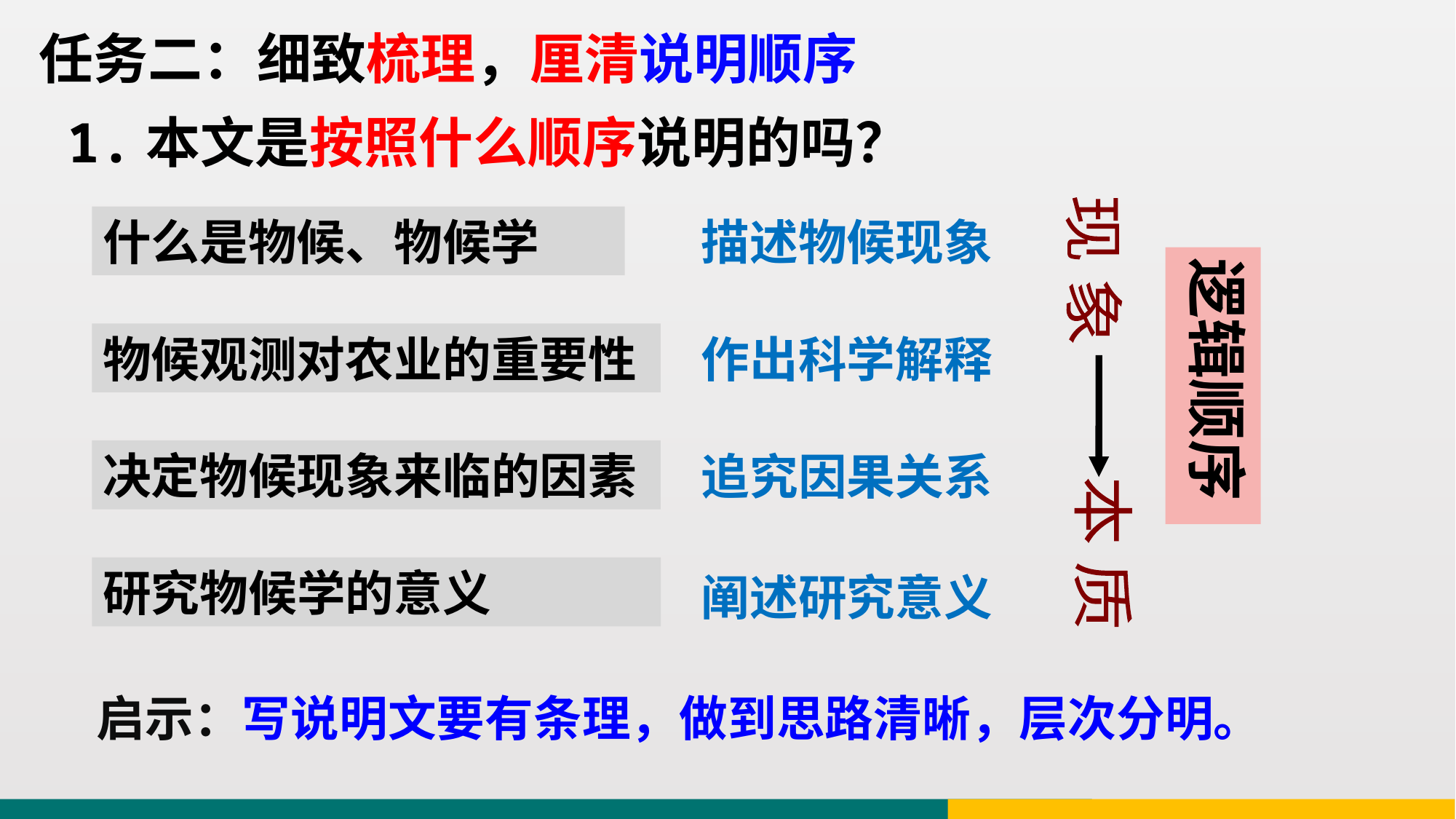

任务二：细致梳理，厘清说明顺序
1.本文是按照什么顺序说明的吗？
什么是物候、物候学
描述物候现象
现 象
逻辑顺序
作出科学解释
物候观测对农业的重要性

决定物候现象来临的因素
追究因果关系
本 质
研究物候学的意义
阐述研究意义
启示：写说明文要有条理，做到思路清晰，层次分明。